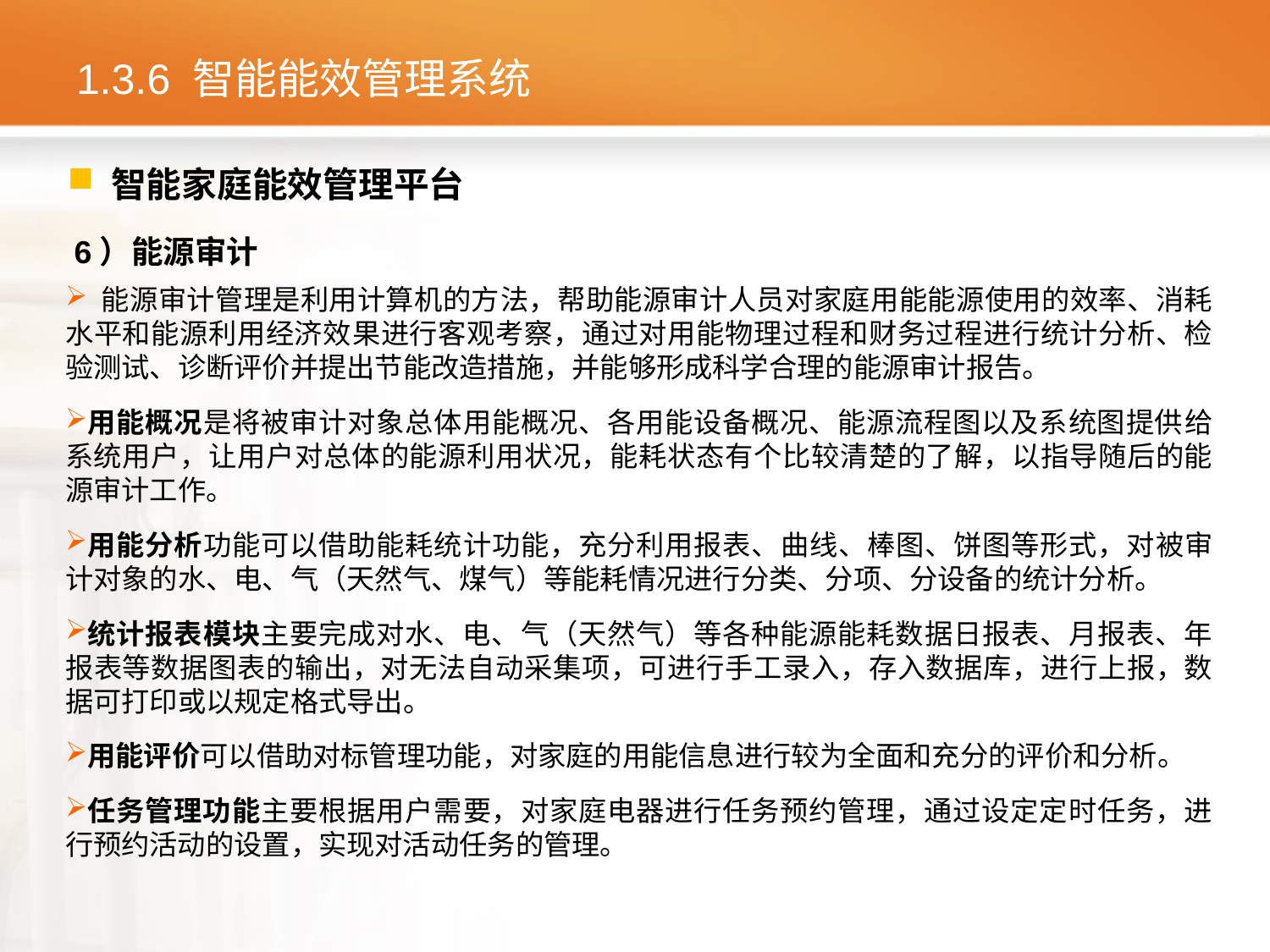

# 1.3.6 智能能效管理系统
 智能家庭能效管理平台
6）能源审计
 能源审计管理是利用计算机的方法，帮助能源审计人员对家庭用能能源使用的效率、消耗水平和能源利用经济效果进行客观考察，通过对用能物理过程和财务过程进行统计分析、检验测试、诊断评价并提出节能改造措施，并能够形成科学合理的能源审计报告。
用能概况是将被审计对象总体用能概况、各用能设备概况、能源流程图以及系统图提供给系统用户，让用户对总体的能源利用状况，能耗状态有个比较清楚的了解，以指导随后的能源审计工作。
用能分析功能可以借助能耗统计功能，充分利用报表、曲线、棒图、饼图等形式，对被审计对象的水、电、气（天然气、煤气）等能耗情况进行分类、分项、分设备的统计分析。
统计报表模块主要完成对水、电、气（天然气）等各种能源能耗数据日报表、月报表、年报表等数据图表的输出，对无法自动采集项，可进行手工录入，存入数据库，进行上报，数据可打印或以规定格式导出。
用能评价可以借助对标管理功能，对家庭的用能信息进行较为全面和充分的评价和分析。
任务管理功能主要根据用户需要，对家庭电器进行任务预约管理，通过设定定时任务，进行预约活动的设置，实现对活动任务的管理。